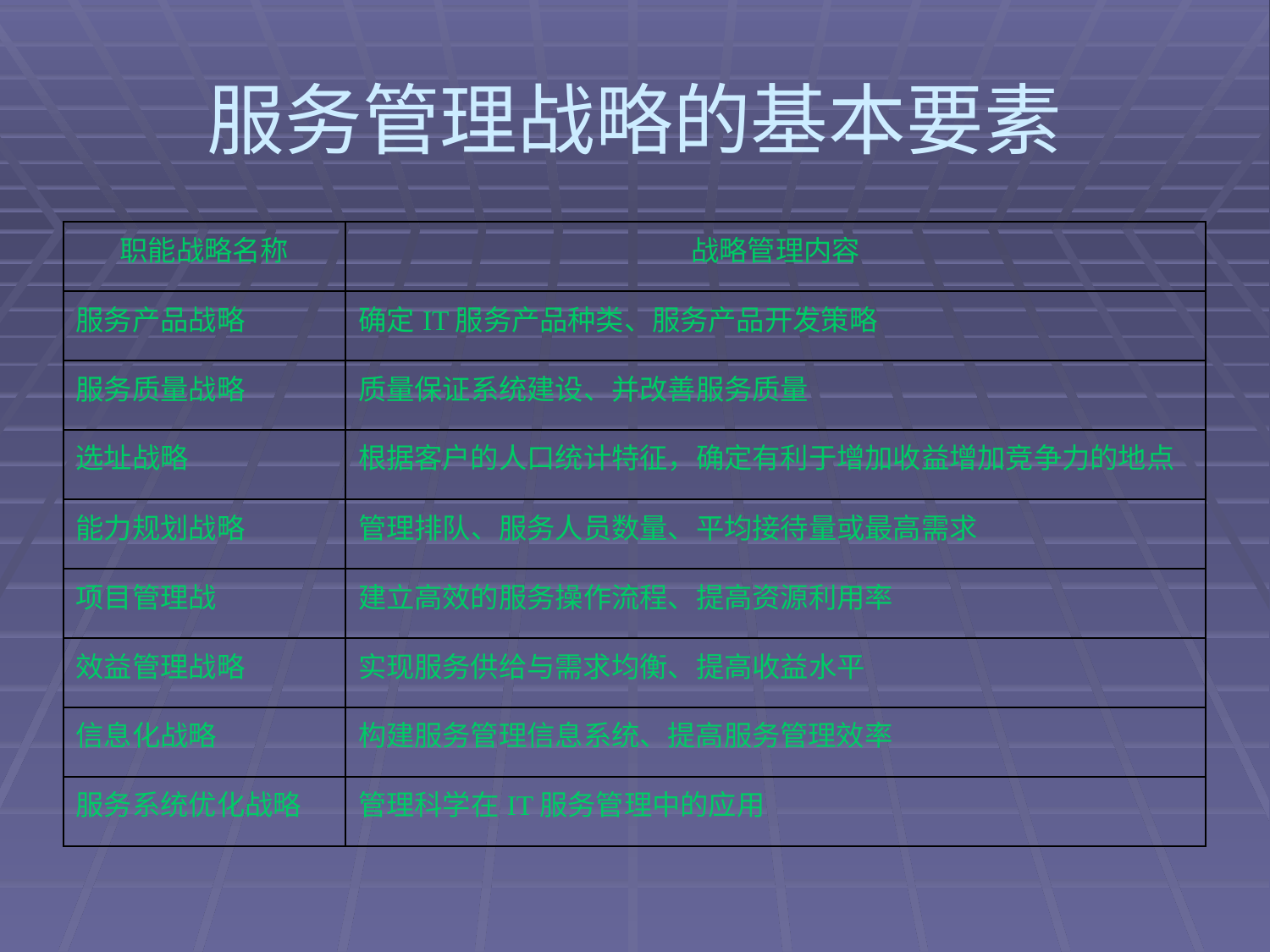

# 服务管理战略的基本要素
| 职能战略名称 | 战略管理内容 |
| --- | --- |
| 服务产品战略 | 确定IT服务产品种类、服务产品开发策略 |
| 服务质量战略 | 质量保证系统建设、并改善服务质量 |
| 选址战略 | 根据客户的人口统计特征，确定有利于增加收益增加竞争力的地点 |
| 能力规划战略 | 管理排队、服务人员数量、平均接待量或最高需求 |
| 项目管理战 | 建立高效的服务操作流程、提高资源利用率 |
| 效益管理战略 | 实现服务供给与需求均衡、提高收益水平 |
| 信息化战略 | 构建服务管理信息系统、提高服务管理效率 |
| 服务系统优化战略 | 管理科学在IT服务管理中的应用 |